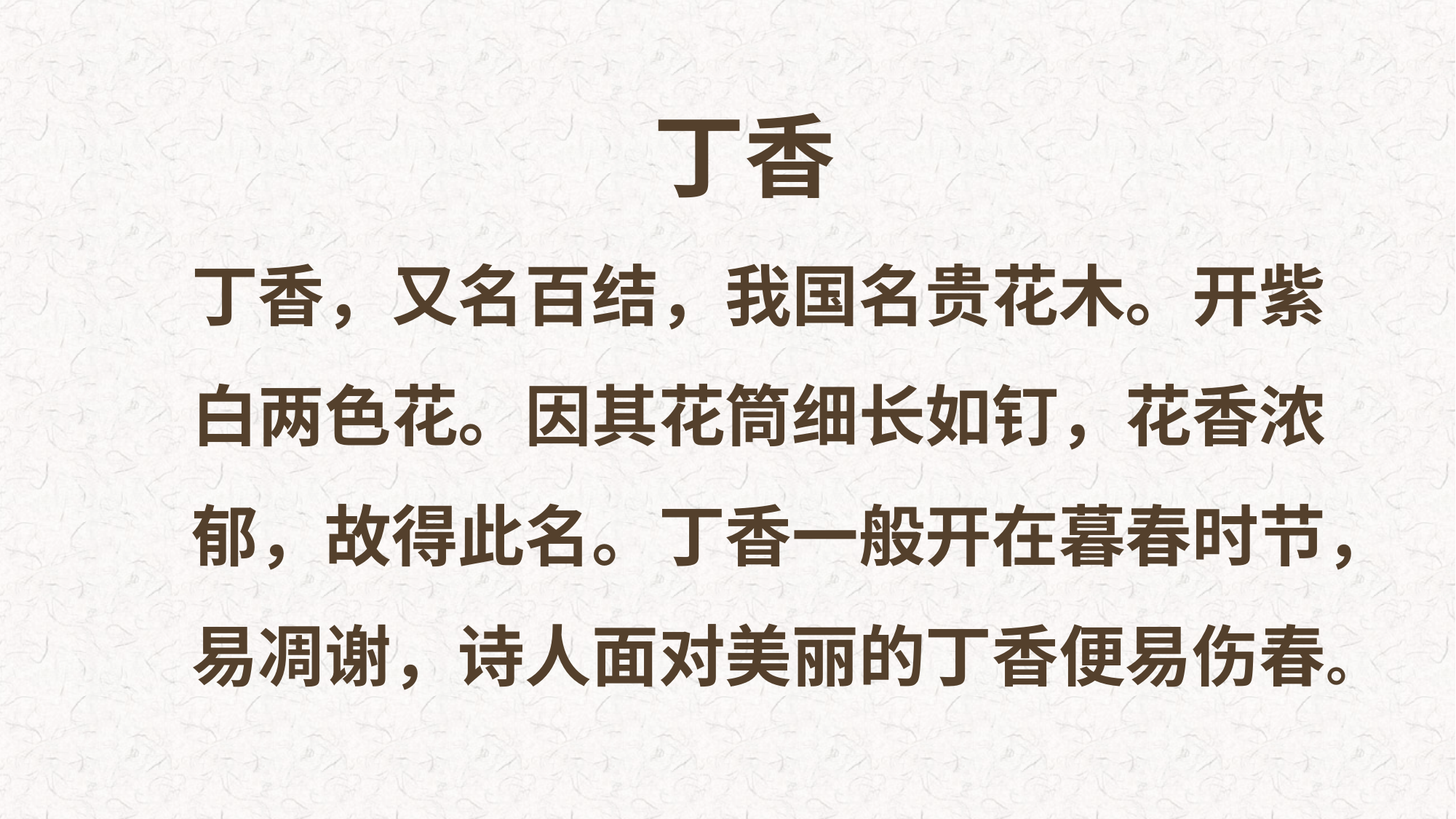

丁香
丁香，又名百结，我国名贵花木。开紫白两色花。因其花筒细长如钉，花香浓郁，故得此名。丁香一般开在暮春时节，易凋谢，诗人面对美丽的丁香便易伤春。